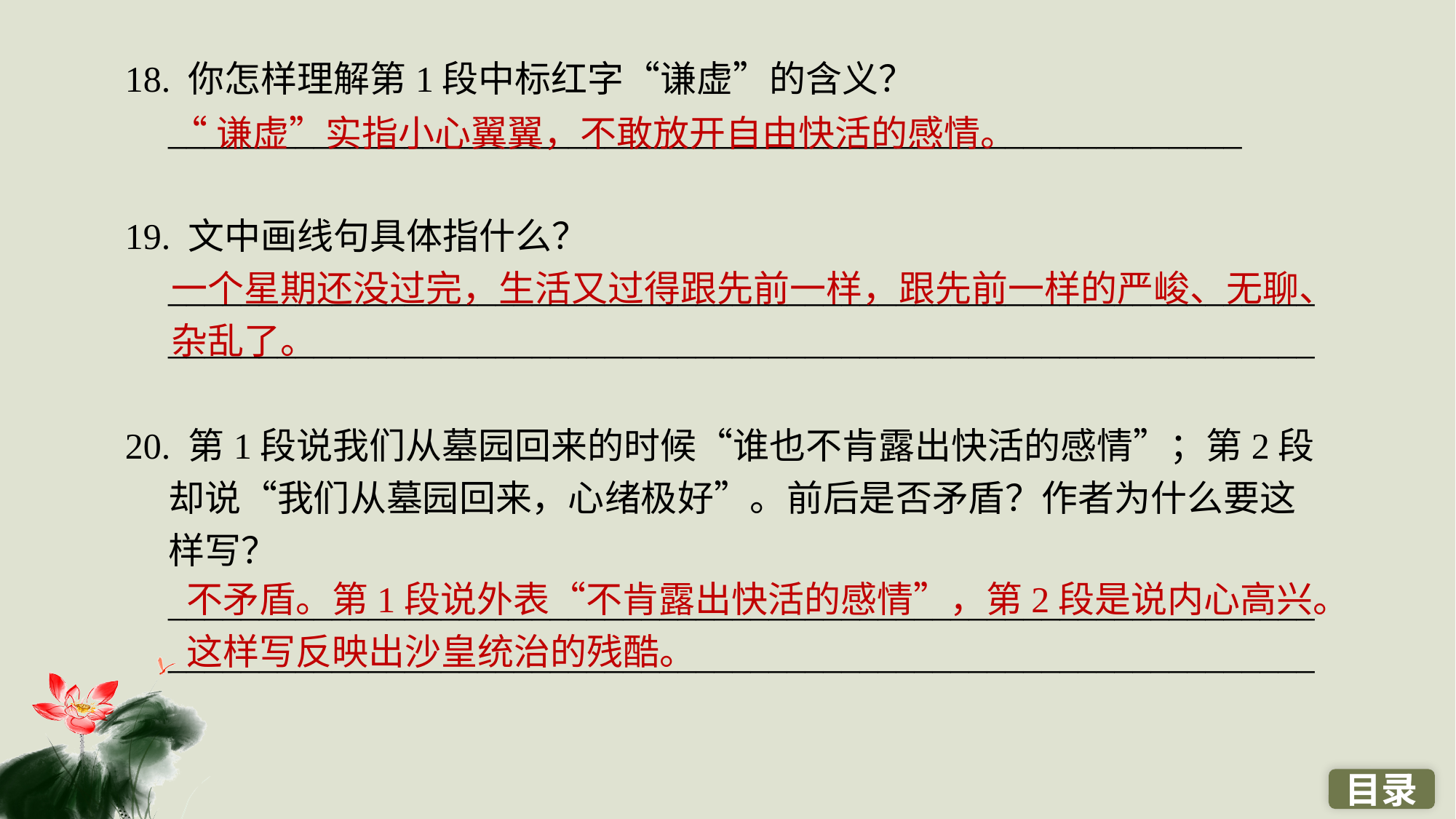

18. 你怎样理解第1段中标红字“谦虚”的含义？___________________________________________________________

19. 文中画线句具体指什么？______________________________________________________________________________________________________________________________

20. 第1段说我们从墓园回来的时候“谁也不肯露出快活的感情”；第2段却说“我们从墓园回来，心绪极好”。前后是否矛盾？作者为什么要这样写？______________________________________________________________________________________________________________________________
“谦虚”实指小心翼翼，不敢放开自由快活的感情。
一个星期还没过完，生活又过得跟先前一样，跟先前一样的严峻、无聊、杂乱了。
不矛盾。第1段说外表“不肯露出快活的感情”，第2段是说内心高兴。这样写反映出沙皇统治的残酷。